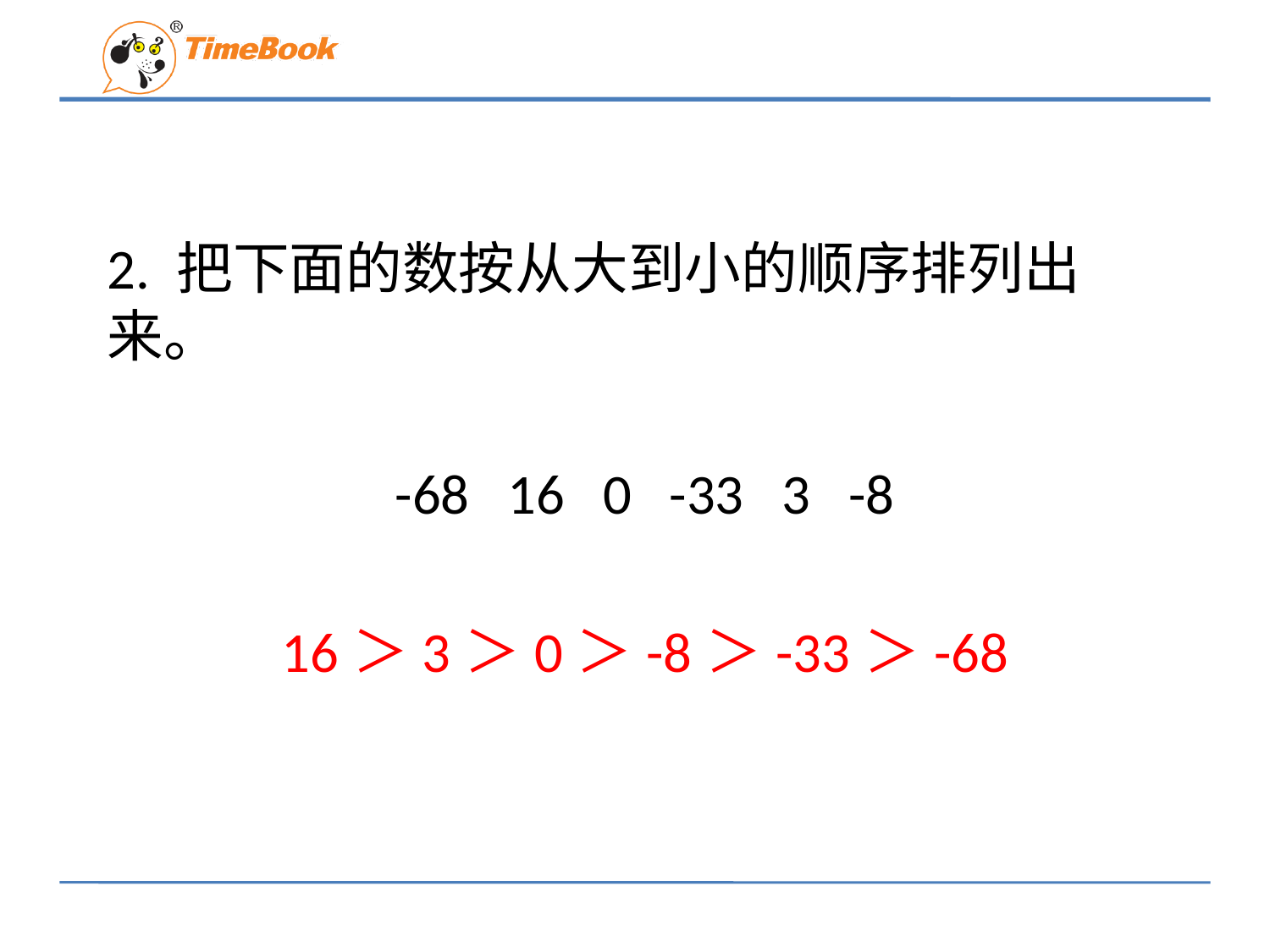

2. 把下面的数按从大到小的顺序排列出来。

-68   16   0   -33   3   -8

16＞3＞0＞-8＞-33＞-68